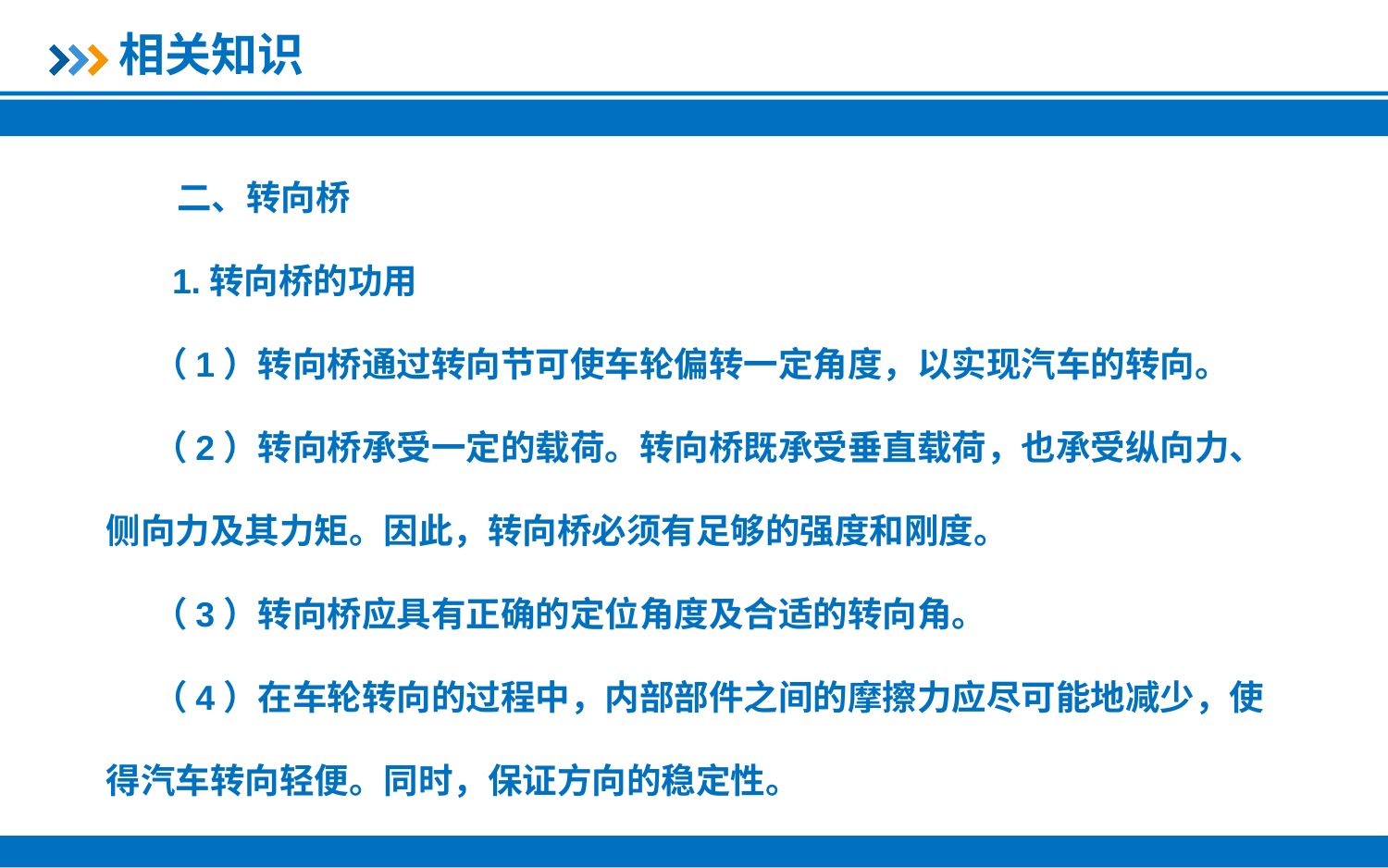

相关知识
  二、转向桥
  1.转向桥的功用
（1）转向桥通过转向节可使车轮偏转一定角度，以实现汽车的转向。
（2）转向桥承受一定的载荷。转向桥既承受垂直载荷，也承受纵向力、侧向力及其力矩。因此，转向桥必须有足够的强度和刚度。
（3）转向桥应具有正确的定位角度及合适的转向角。
（4）在车轮转向的过程中，内部部件之间的摩擦力应尽可能地减少，使得汽车转向轻便。同时，保证方向的稳定性。